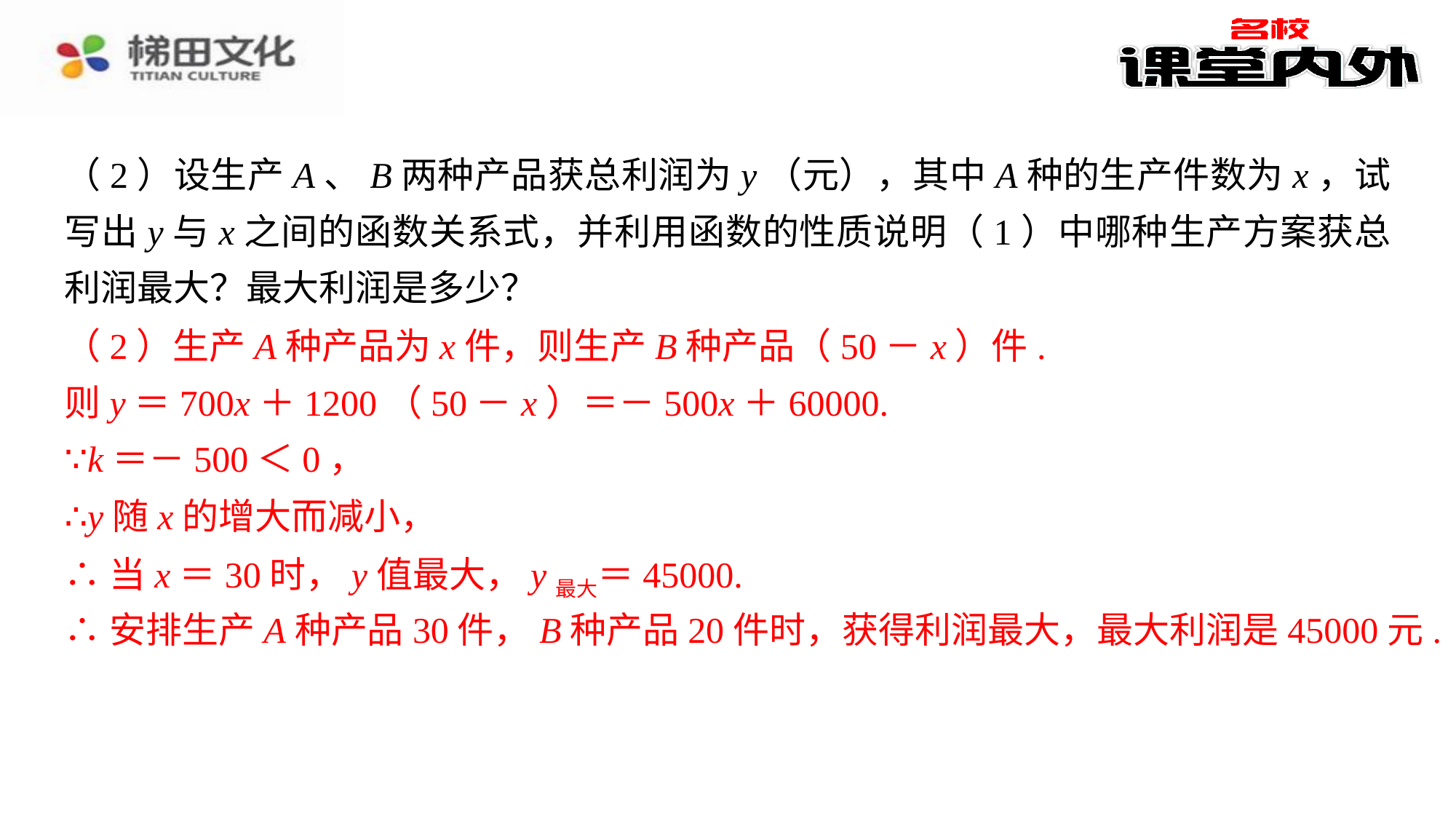

（2）设生产A、B两种产品获总利润为y（元），其中A种的生产件数为x，试写出y与x之间的函数关系式，并利用函数的性质说明（1）中哪种生产方案获总利润最大？最大利润是多少？方案略.⁠
（2）生产A种产品为x件，则生产B种产品（50－x）件.
（2）生产A种产品为x件，则生产B种产品（50－x）件.⁠
则y＝700x＋1200（50－x）＝－500x＋60000.⁠
∵k＝－500＜0，⁠
∴y随x的增大而减小，⁠
∴当x＝30时，y值最大，y最大＝45000.⁠
∴安排生产A种产品30件，B种产品20件时，获得利润最大，最大利润是45000元.⁠
则y＝700x＋1200（50－x）＝－500x＋60000.
∵k＝－500＜0，
∴y随x的增大而减小，
∴当x＝30时，y值最大，y最大＝45000.
∴安排生产A种产品30件，B种产品20件时，获得利润最大，最大利润是45000元.